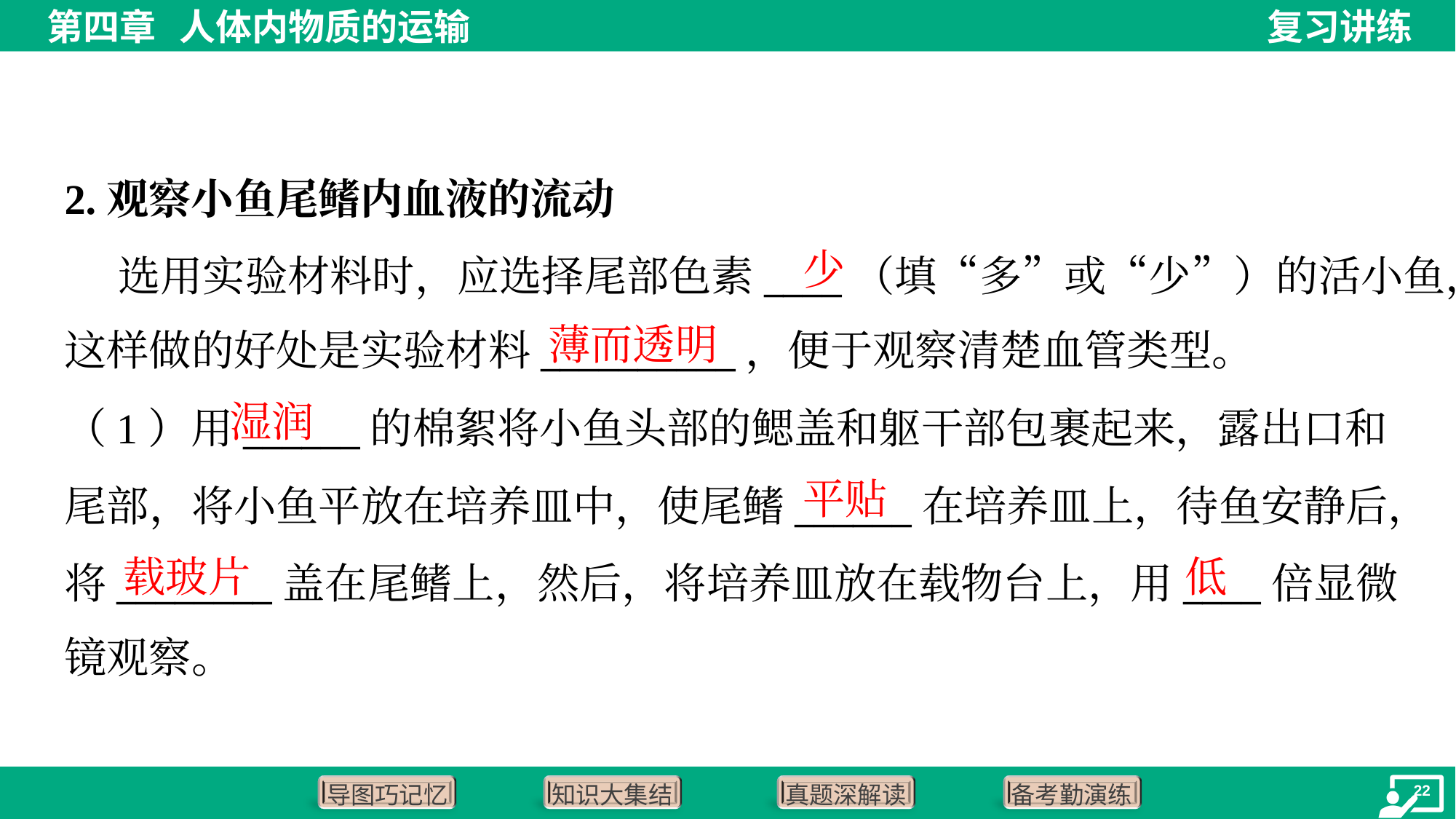

2.观察小鱼尾鳍内血液的流动
    选用实验材料时，应选择尾部色素____（填“多”或“少”）的活小鱼，
这样做的好处是实验材料__________，便于观察清楚血管类型。
少
薄而透明
湿润
（1）用______的棉絮将小鱼头部的鳃盖和躯干部包裹起来，露出口和
尾部，将小鱼平放在培养皿中，使尾鳍______在培养皿上，待鱼安静后，
将________盖在尾鳍上，然后，将培养皿放在载物台上，用____倍显微
镜观察。
平贴
载玻片
低